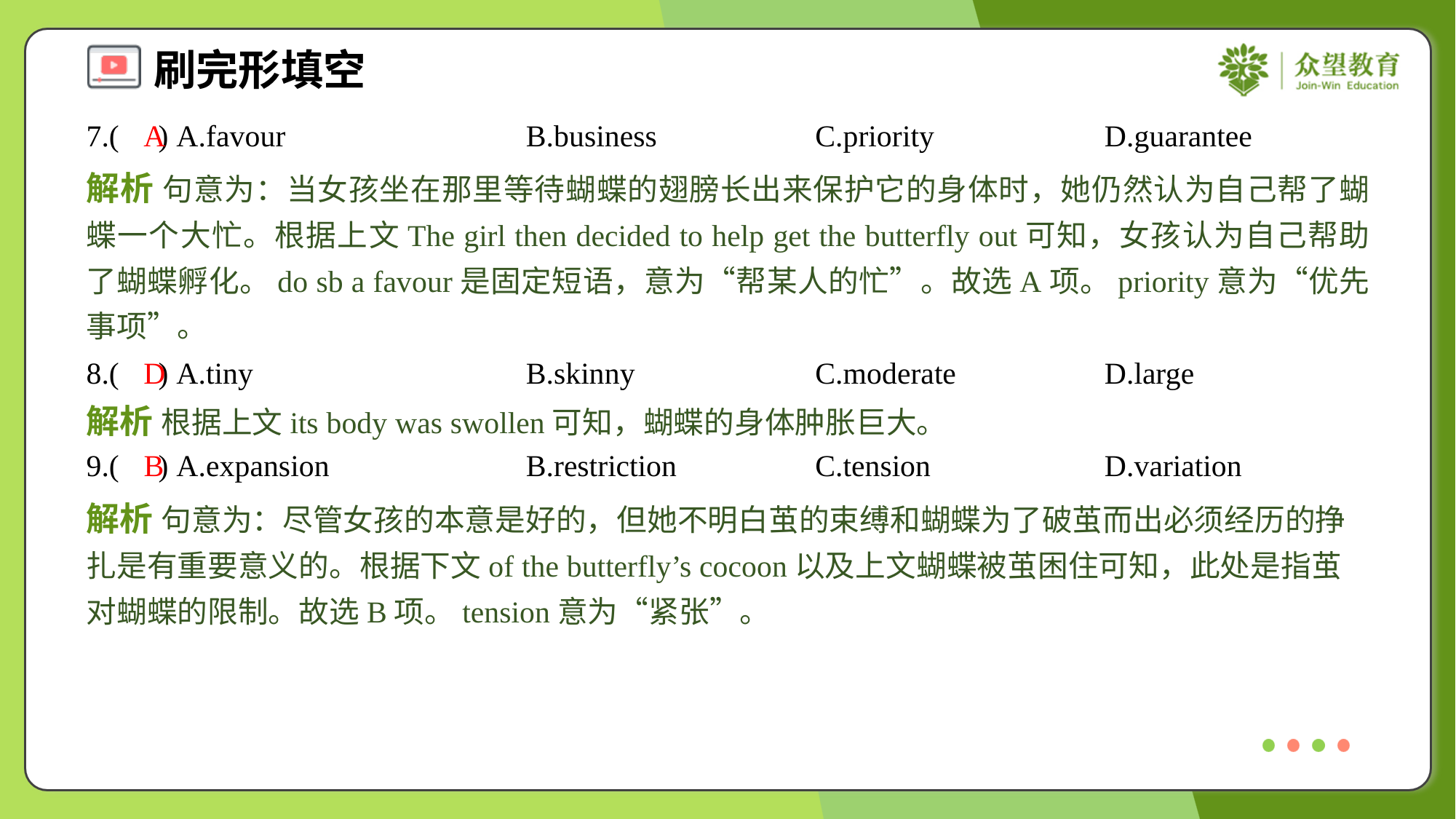

7.(     ) A.favour	B.business	C.priority	D.guarantee
A
解析 句意为：当女孩坐在那里等待蝴蝶的翅膀长出来保护它的身体时，她仍然认为自己帮了蝴蝶一个大忙。根据上文The girl then decided to help get the butterfly out可知，女孩认为自己帮助了蝴蝶孵化。do sb a favour是固定短语，意为“帮某人的忙”。故选A项。priority意为“优先事项”。
8.(     ) A.tiny	B.skinny	C.moderate	D.large
D
解析 根据上文its body was swollen可知，蝴蝶的身体肿胀巨大。
9.(     ) A.expansion	B.restriction	C.tension	D.variation
B
解析 句意为：尽管女孩的本意是好的，但她不明白茧的束缚和蝴蝶为了破茧而出必须经历的挣扎是有重要意义的。根据下文of the butterfly’s cocoon以及上文蝴蝶被茧困住可知，此处是指茧对蝴蝶的限制。故选B项。tension意为“紧张”。